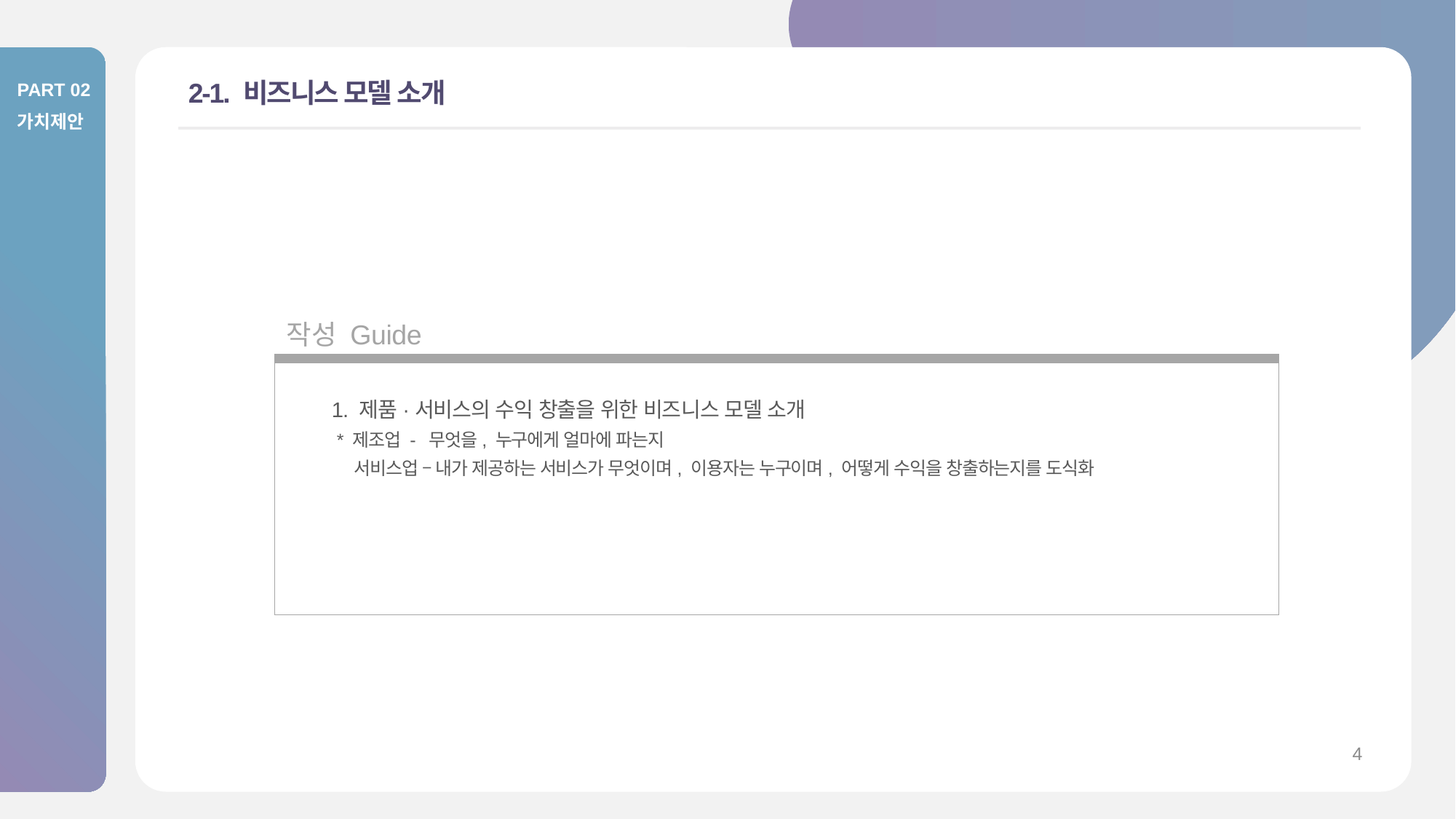

PART 02
가치제안
# 2-1. 비즈니스 모델 소개

작성 Guide

1. 제품·서비스의 수익 창출을 위한 비즈니스 모델 소개
 * 제조업 -  무엇을, 누구에게 얼마에 파는지
    서비스업 – 내가 제공하는 서비스가 무엇이며, 이용자는 누구이며, 어떻게 수익을 창출하는지를 도식화

4